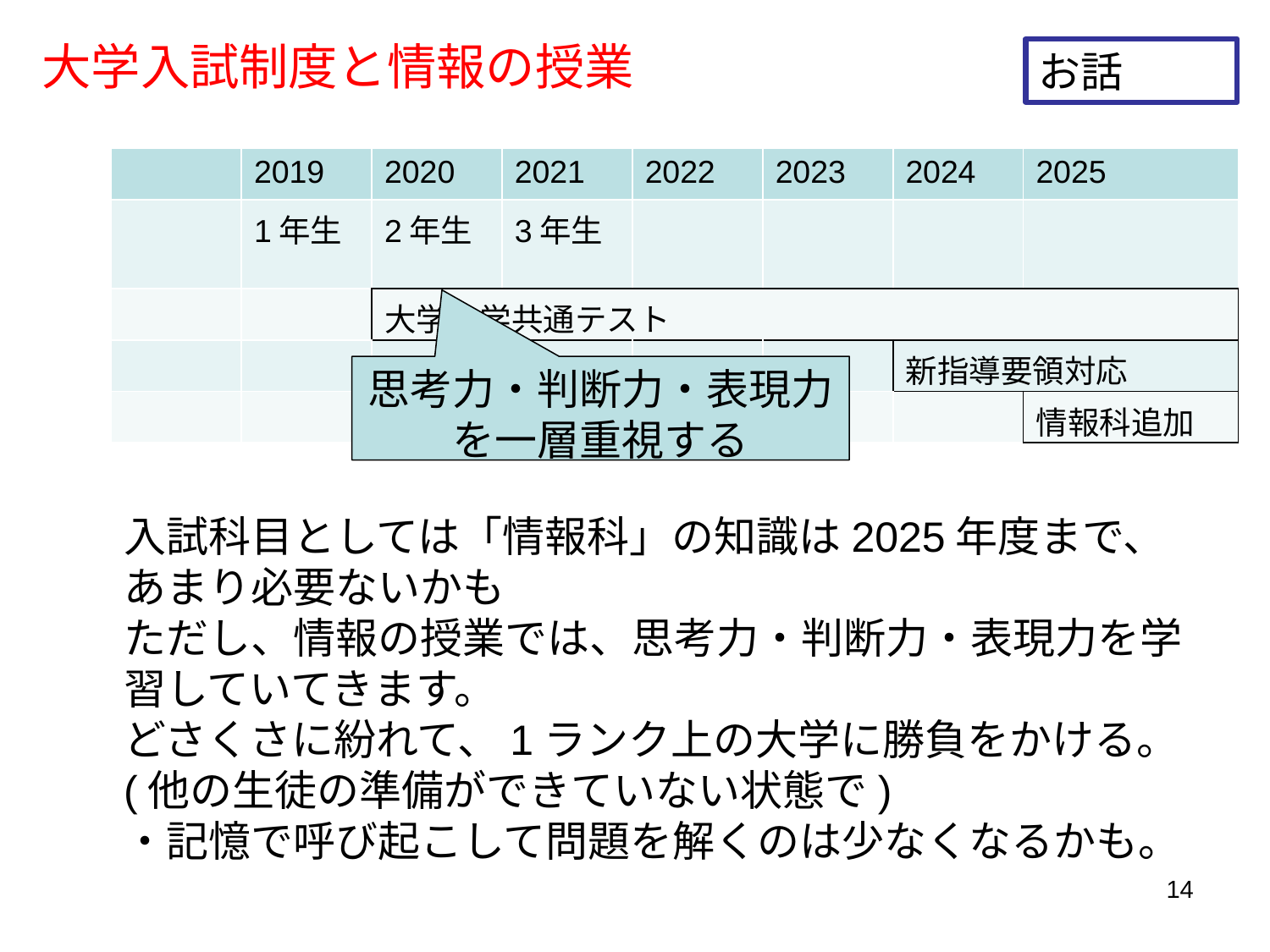

# 大学入試制度と情報の授業
お話
|  | 2019 | 2020 | 2021 | 2022 | 2023 | 2024 | 2025 |
| --- | --- | --- | --- | --- | --- | --- | --- |
|  | 1年生 | 2年生 | 3年生 |  |  |  |  |
|  |  | 大学入学共通テスト |  |  |  |  |  |
|  |  |  |  |  |  | 新指導要領対応 |  |
|  |  |  |  |  |  |  | 情報科追加 |
思考力・判断力・表現力を一層重視する
入試科目としては「情報科」の知識は2025年度まで、あまり必要ないかも
ただし、情報の授業では、思考力・判断力・表現力を学習していてきます。
どさくさに紛れて、1ランク上の大学に勝負をかける。
(他の生徒の準備ができていない状態で)
・記憶で呼び起こして問題を解くのは少なくなるかも。

14